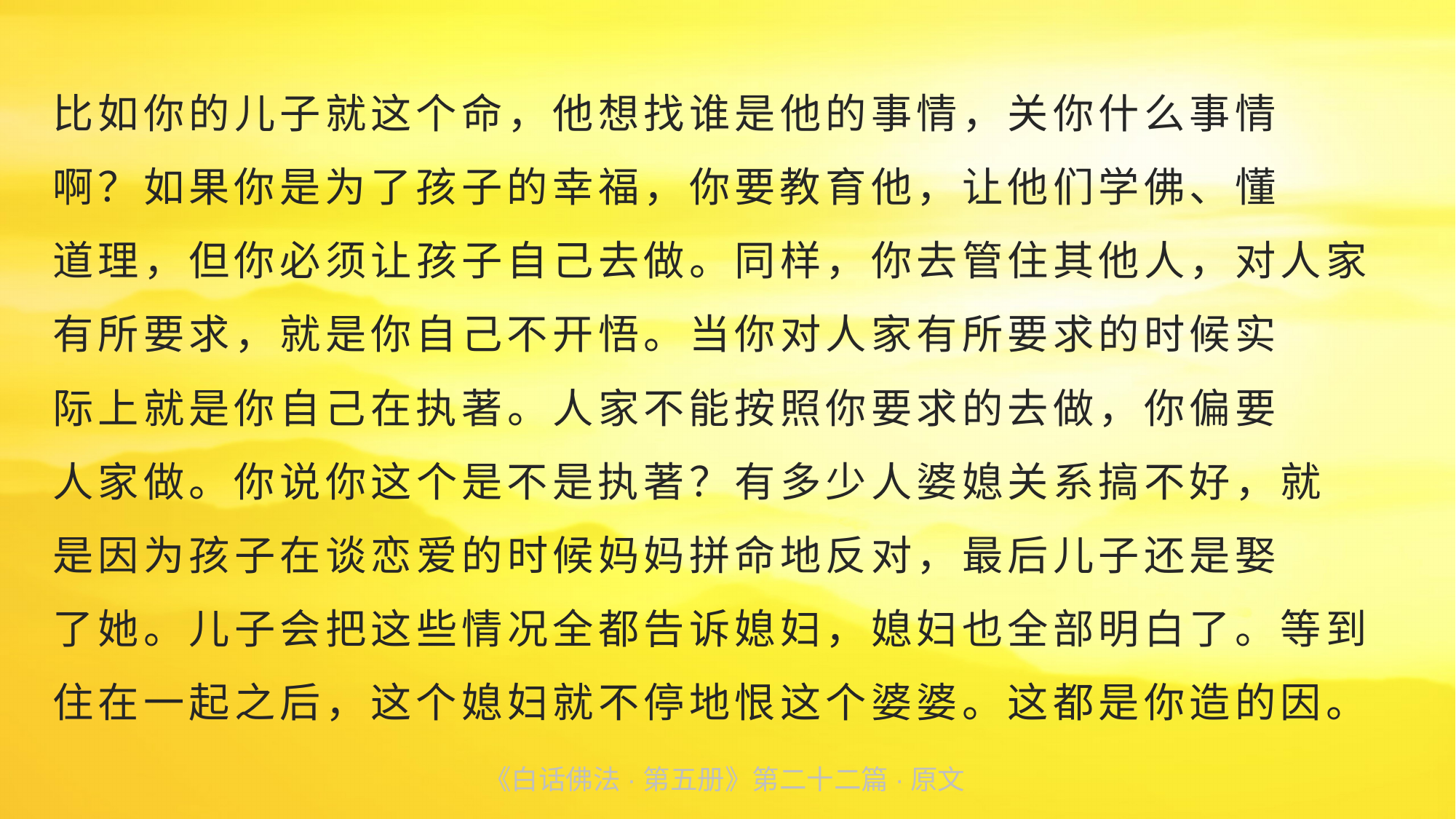

比如你的儿子就这个命，他想找谁是他的事情，关你什么事情
啊？如果你是为了孩子的幸福，你要教育他，让他们学佛、懂
道理，但你必须让孩子自己去做。同样，你去管住其他人，对人家有所要求，就是你自己不开悟。当你对人家有所要求的时候实
际上就是你自己在执著。人家不能按照你要求的去做，你偏要
人家做。你说你这个是不是执著？有多少人婆媳关系搞不好，就
是因为孩子在谈恋爱的时候妈妈拼命地反对，最后儿子还是娶
了她。儿子会把这些情况全都告诉媳妇，媳妇也全部明白了。等到住在一起之后，这个媳妇就不停地恨这个婆婆。这都是你造的因。
《白话佛法·第五册》第二十二篇·原文